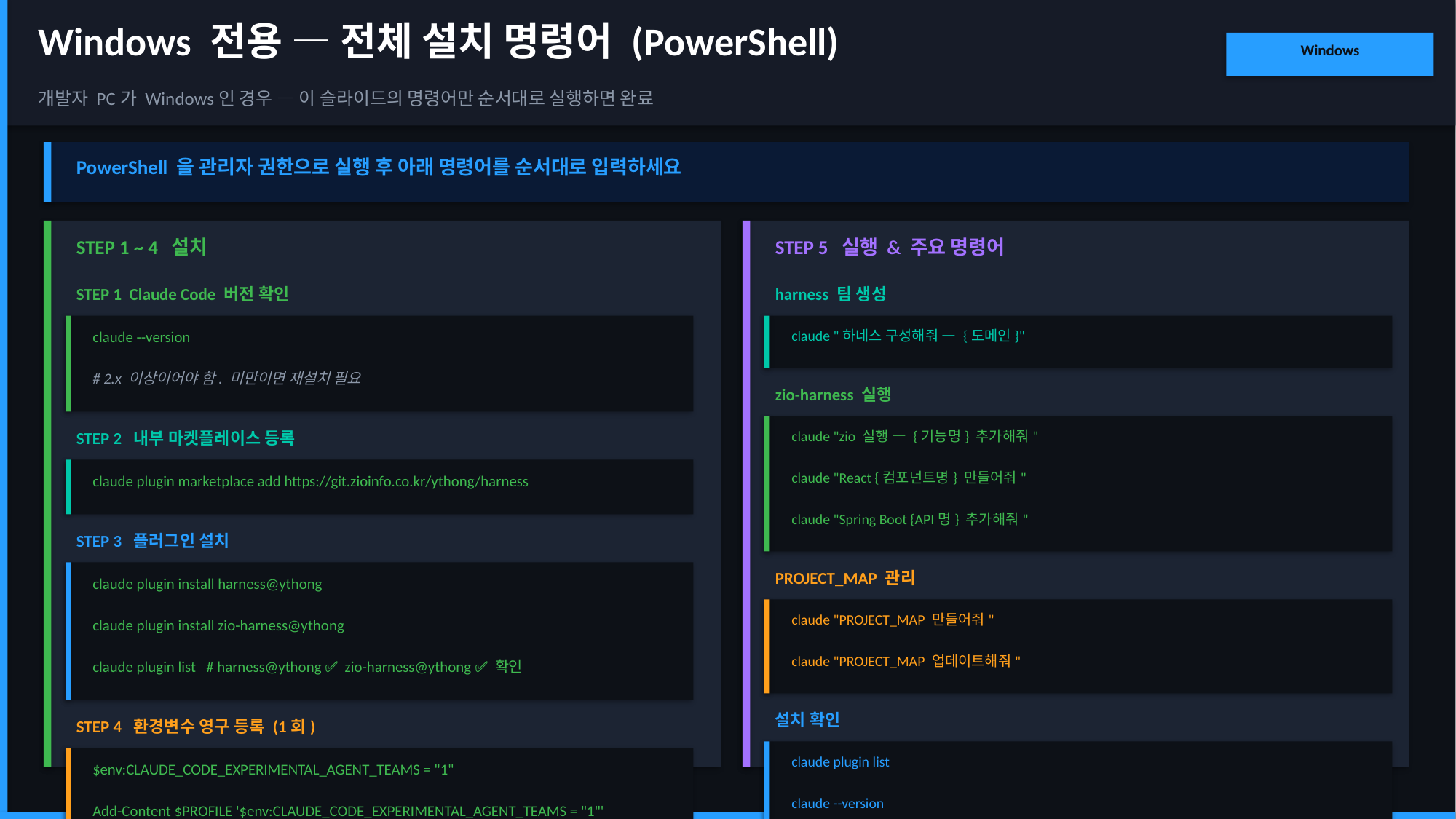

Windows 전용 — 전체 설치 명령어 (PowerShell)

Windows
개발자 PC가 Windows인 경우 — 이 슬라이드의 명령어만 순서대로 실행하면 완료

PowerShell 을 관리자 권한으로 실행 후 아래 명령어를 순서대로 입력하세요

STEP 1 ~ 4  설치
STEP 5  실행 & 주요 명령어
STEP 1  Claude Code 버전 확인
harness 팀 생성

claude "하네스 구성해줘 — {도메인}"
claude --version
# 2.x 이상이어야 함. 미만이면 재설치 필요
zio-harness 실행

claude "zio 실행 — {기능명} 추가해줘"
STEP 2  내부 마켓플레이스 등록

claude "React {컴포넌트명} 만들어줘"
claude plugin marketplace add https://git.zioinfo.co.kr/ythong/harness
claude "Spring Boot {API명} 추가해줘"
STEP 3  플러그인 설치

PROJECT_MAP 관리
claude plugin install harness@ythong

claude "PROJECT_MAP 만들어줘"
claude plugin install zio-harness@ythong
claude "PROJECT_MAP 업데이트해줘"
claude plugin list   # harness@ythong ✅  zio-harness@ythong ✅ 확인
설치 확인
STEP 4  환경변수 영구 등록 (1회)

claude plugin list

$env:CLAUDE_CODE_EXPERIMENTAL_AGENT_TEAMS = "1"
claude --version
Add-Content $PROFILE '$env:CLAUDE_CODE_EXPERIMENTAL_AGENT_TEAMS = "1"'

$env:CLAUDE_CODE_EXPERIMENTAL_AGENT_TEAMS   # → 1 이면 정상
# 이후 PowerShell 새창을 열어도 자동 적용됨
기존 공개판 제거 (해당 시)

claude plugin uninstall harness@harness
claude plugin uninstall zio-harness@harness